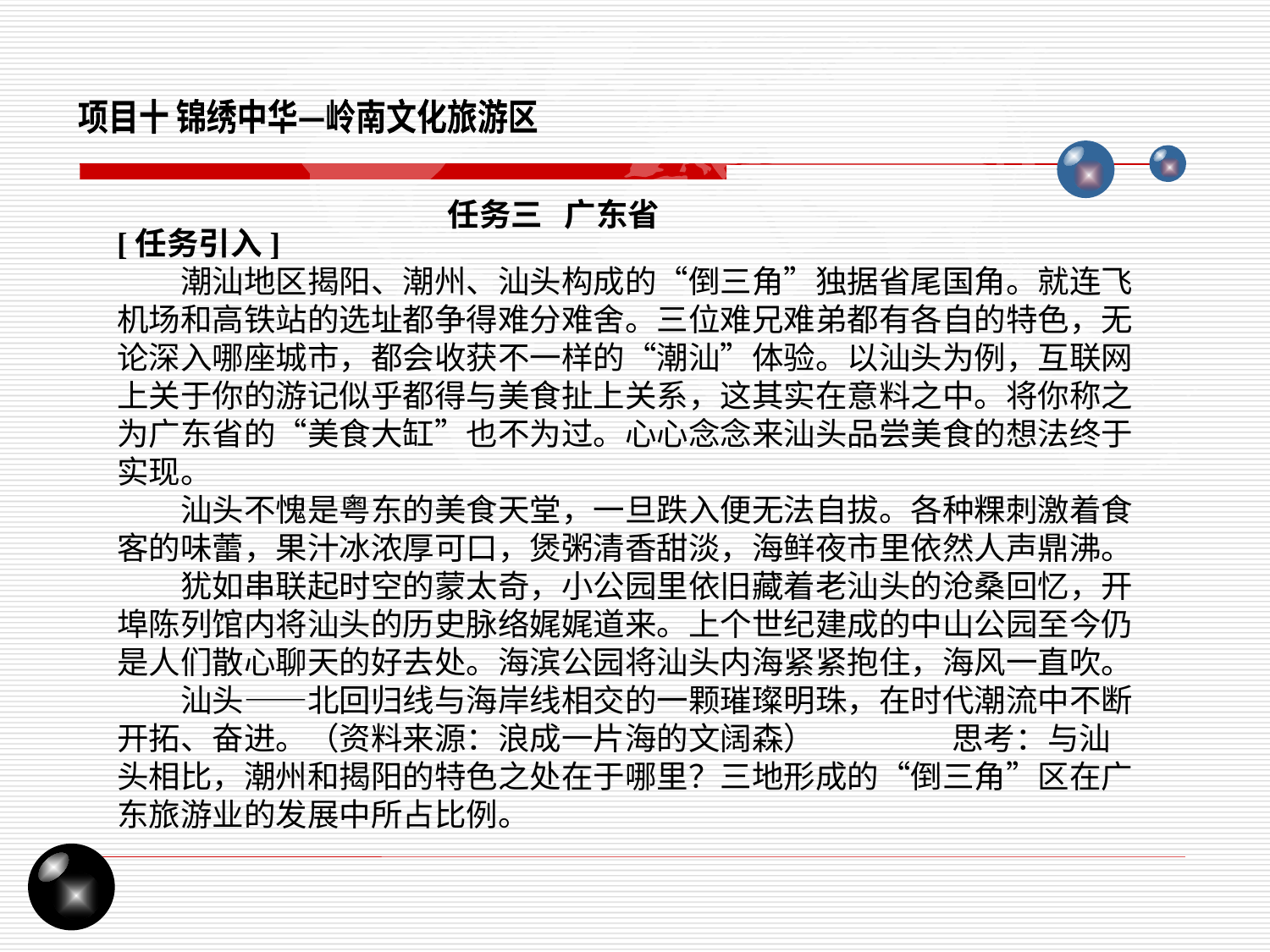

项目十 锦绣中华—岭南文化旅游区
任务三   广东省
[任务引入]
潮汕地区揭阳、潮州、汕头构成的“倒三角”独据省尾国角。就连飞机场和高铁站的选址都争得难分难舍。三位难兄难弟都有各自的特色，无论深入哪座城市，都会收获不一样的“潮汕”体验。以汕头为例，互联网上关于你的游记似乎都得与美食扯上关系，这其实在意料之中。将你称之为广东省的“美食大缸”也不为过。心心念念来汕头品尝美食的想法终于实现。
汕头不愧是粤东的美食天堂，一旦跌入便无法自拔。各种粿刺激着食客的味蕾，果汁冰浓厚可口，煲粥清香甜淡，海鲜夜市里依然人声鼎沸。
犹如串联起时空的蒙太奇，小公园里依旧藏着老汕头的沧桑回忆，开埠陈列馆内将汕头的历史脉络娓娓道来。上个世纪建成的中山公园至今仍是人们散心聊天的好去处。海滨公园将汕头内海紧紧抱住，海风一直吹。
汕头——北回归线与海岸线相交的一颗璀璨明珠，在时代潮流中不断开拓、奋进。（资料来源：浪成一片海的文阔森）                   思考：与汕头相比，潮州和揭阳的特色之处在于哪里？三地形成的“倒三角”区在广东旅游业的发展中所占比例。